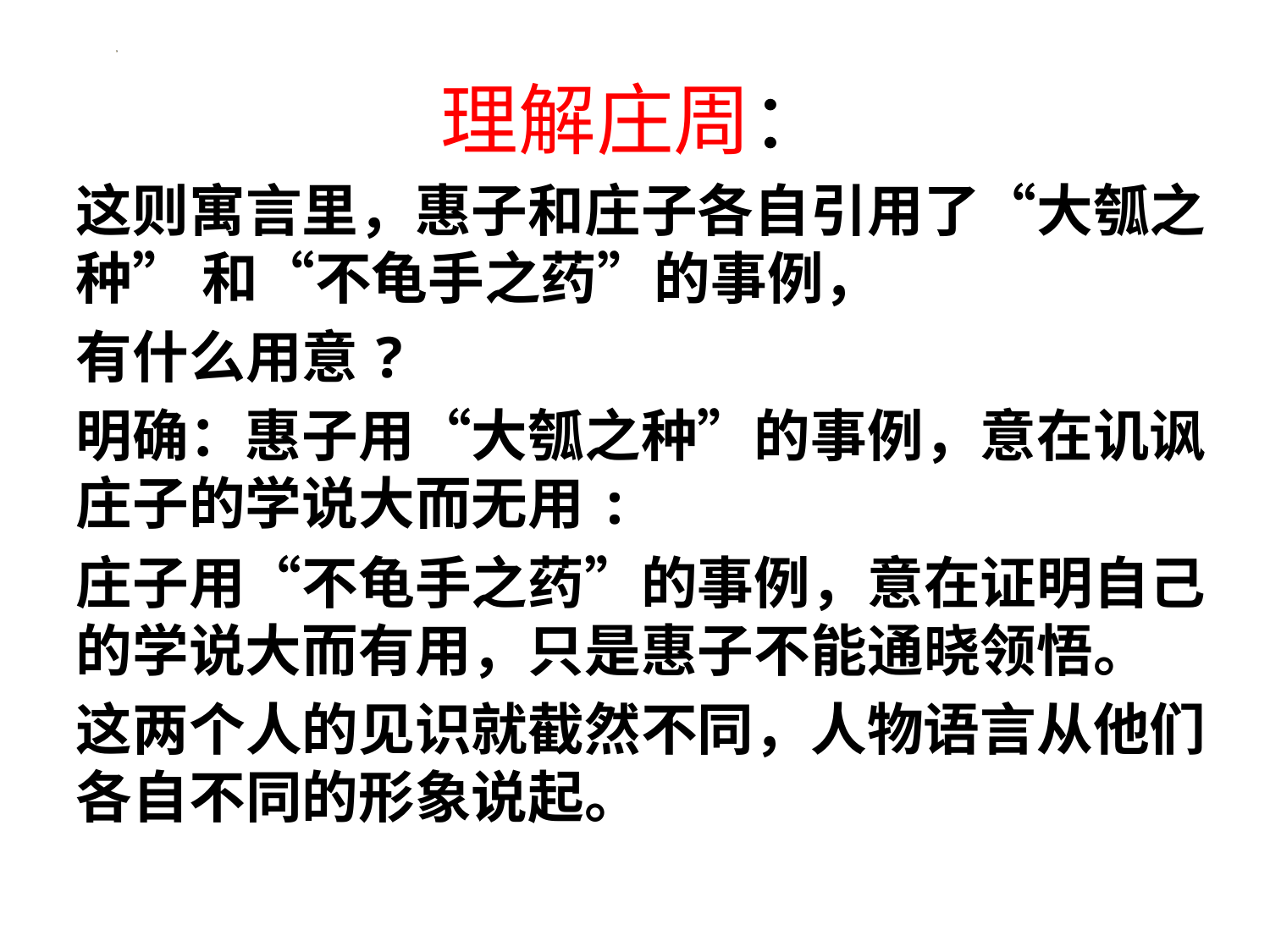

# 理解庄周：
这则寓言里，惠子和庄子各自引用了“大瓠之种” 和“不龟手之药”的事例，
有什么用意?
明确：惠子用“大瓠之种”的事例，意在讥讽庄子的学说大而无用:
庄子用“不龟手之药”的事例，意在证明自己的学说大而有用，只是惠子不能通晓领悟。
这两个人的见识就截然不同，人物语言从他们各自不同的形象说起。